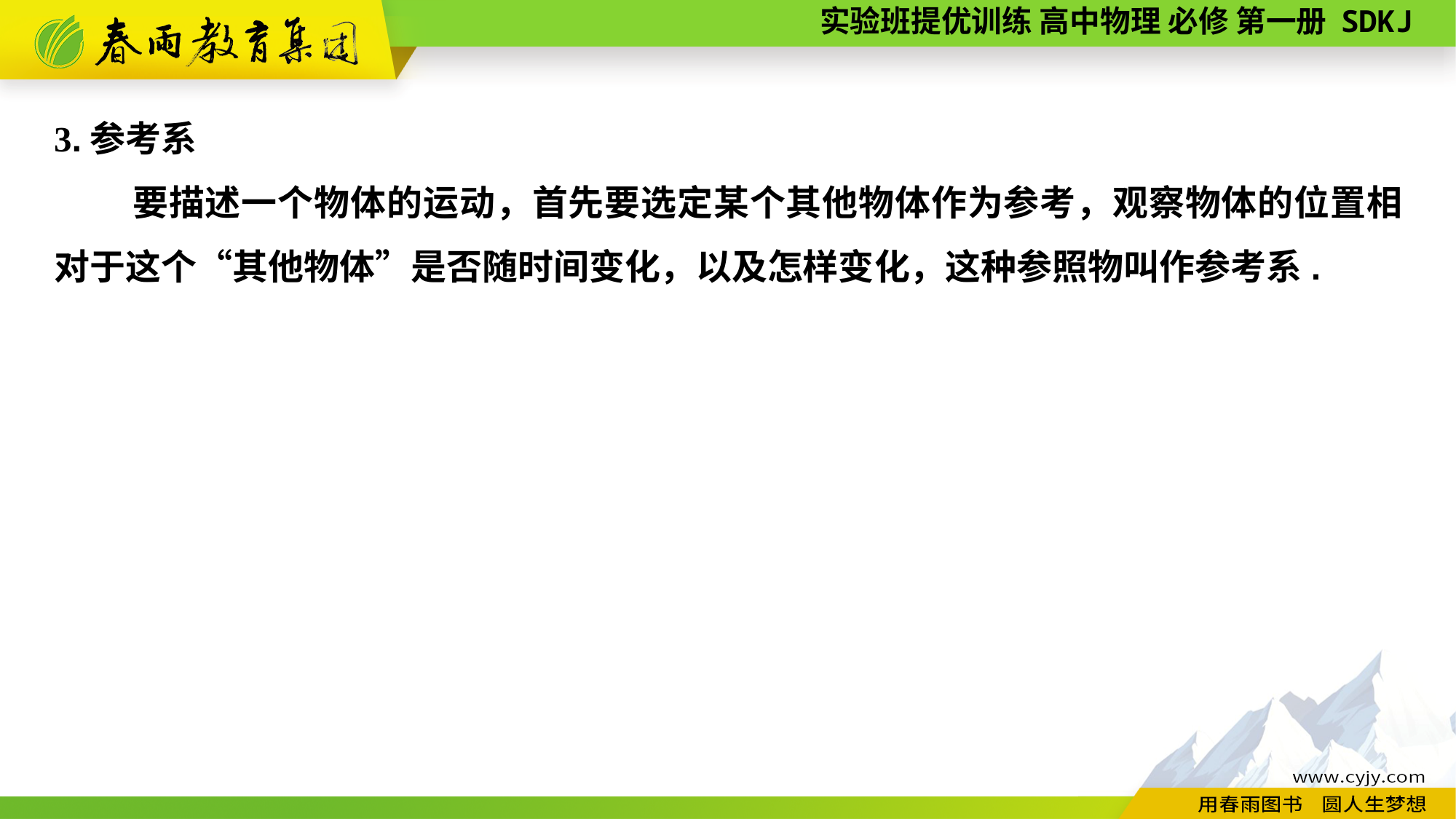

3.参考系
        要描述一个物体的运动，首先要选定某个其他物体作为参考，观察物体的位置相对于这个“其他物体”是否随时间变化，以及怎样变化，这种参照物叫作参考系.